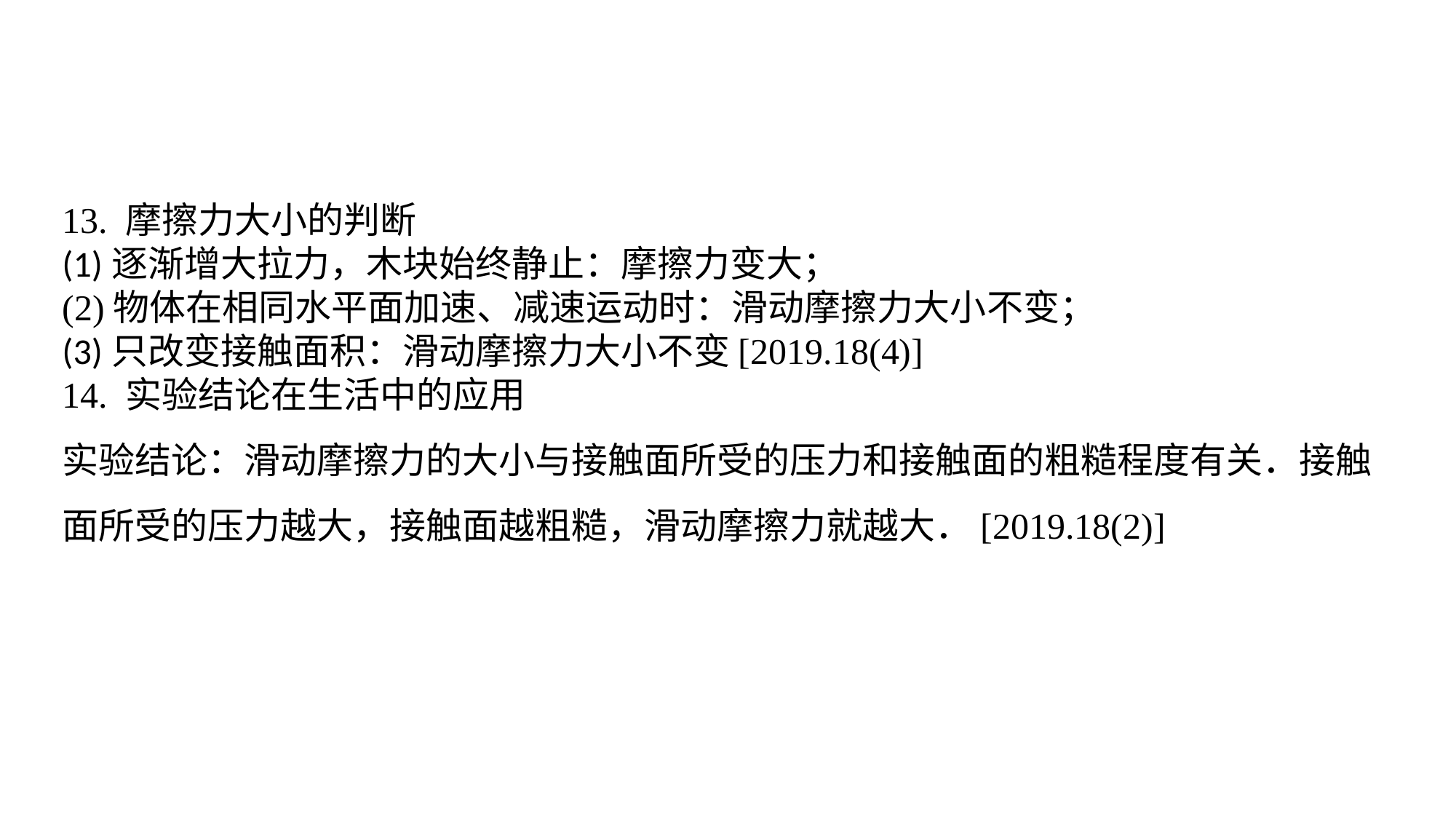

13. 摩擦力大小的判断(1)逐渐增大拉力，木块始终静止：摩擦力变大；(2)物体在相同水平面加速、减速运动时：滑动摩擦力大小不变；(3)只改变接触面积：滑动摩擦力大小不变[2019.18(4)]14. 实验结论在生活中的应用 实验结论：滑动摩擦力的大小与接触面所受的压力和接触面的粗糙程度有关．接触面所受的压力越大，接触面越粗糙，滑动摩擦力就越大．[2019.18(2)]